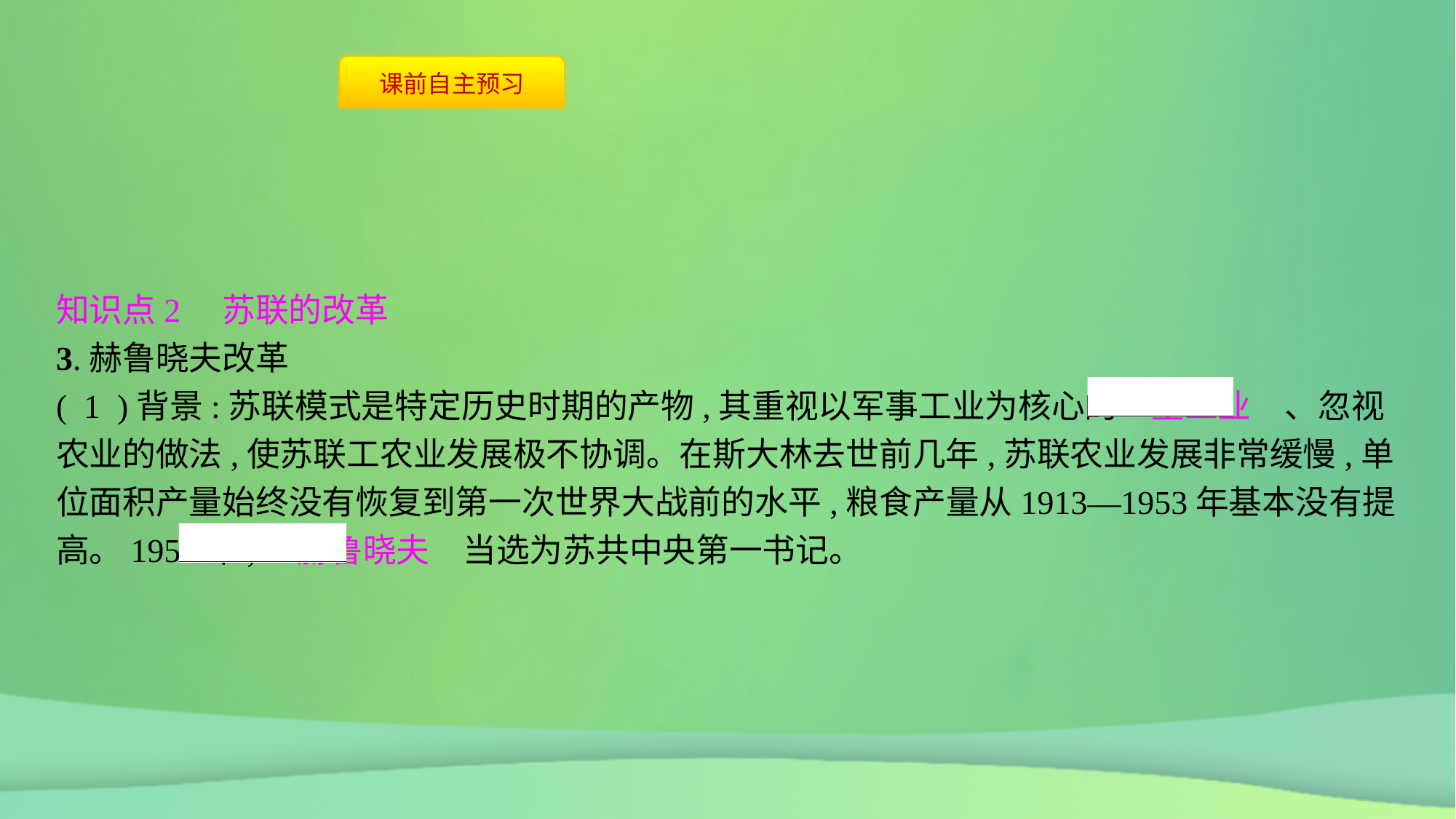

知识点2　苏联的改革
3.赫鲁晓夫改革
(  1  )背景:苏联模式是特定历史时期的产物,其重视以军事工业为核心的　重工业　、忽视农业的做法,使苏联工农业发展极不协调。在斯大林去世前几年,苏联农业发展非常缓慢,单位面积产量始终没有恢复到第一次世界大战前的水平,粮食产量从1913—1953年基本没有提高。1953年,　赫鲁晓夫　当选为苏共中央第一书记。